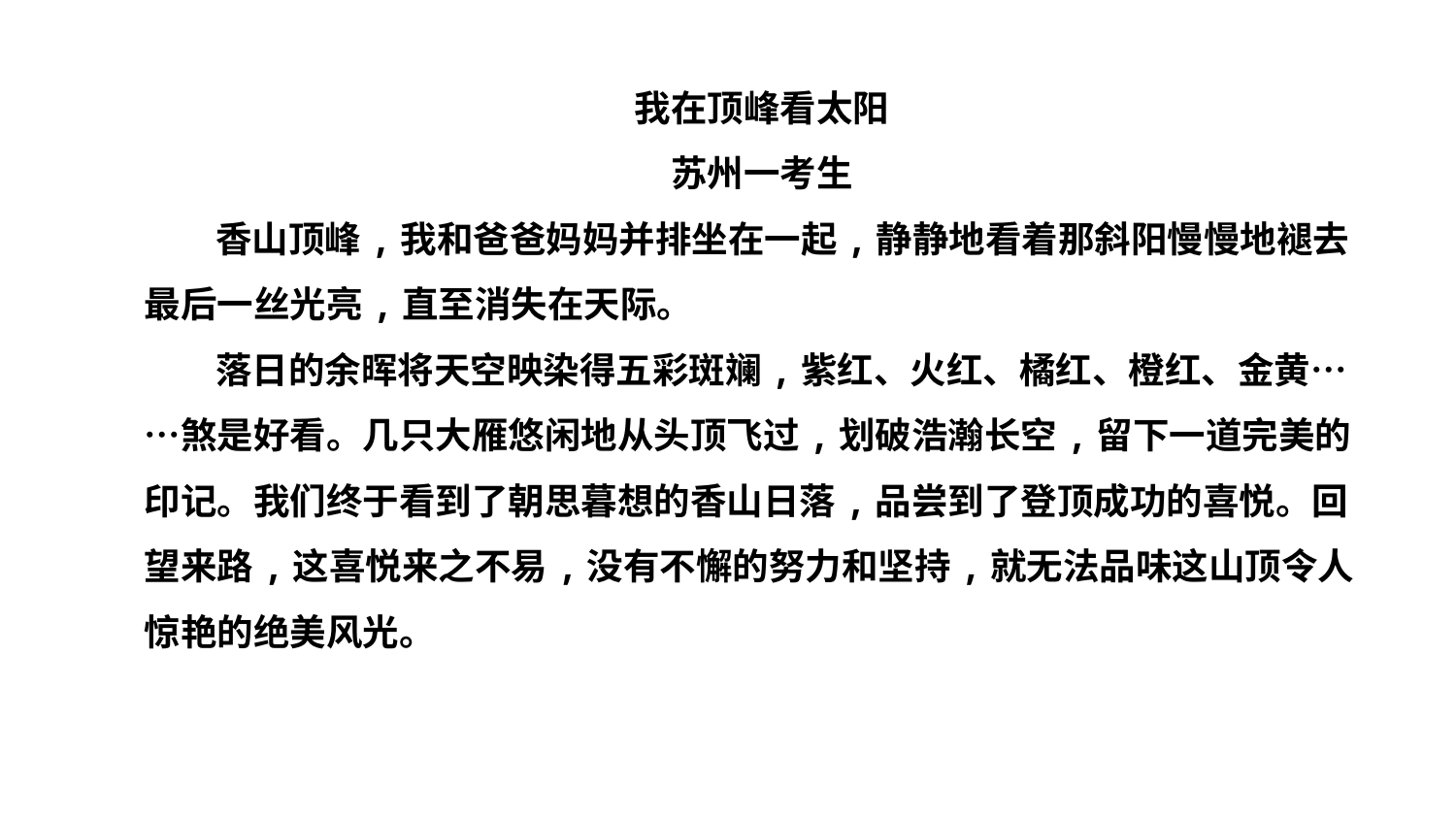

我在顶峰看太阳
苏州一考生
香山顶峰,我和爸爸妈妈并排坐在一起,静静地看着那斜阳慢慢地褪去最后一丝光亮,直至消失在天际。
落日的余晖将天空映染得五彩斑斓,紫红、火红、橘红、橙红、金黄……煞是好看。几只大雁悠闲地从头顶飞过,划破浩瀚长空,留下一道完美的印记。我们终于看到了朝思暮想的香山日落,品尝到了登顶成功的喜悦。回望来路,这喜悦来之不易,没有不懈的努力和坚持,就无法品味这山顶令人惊艳的绝美风光。